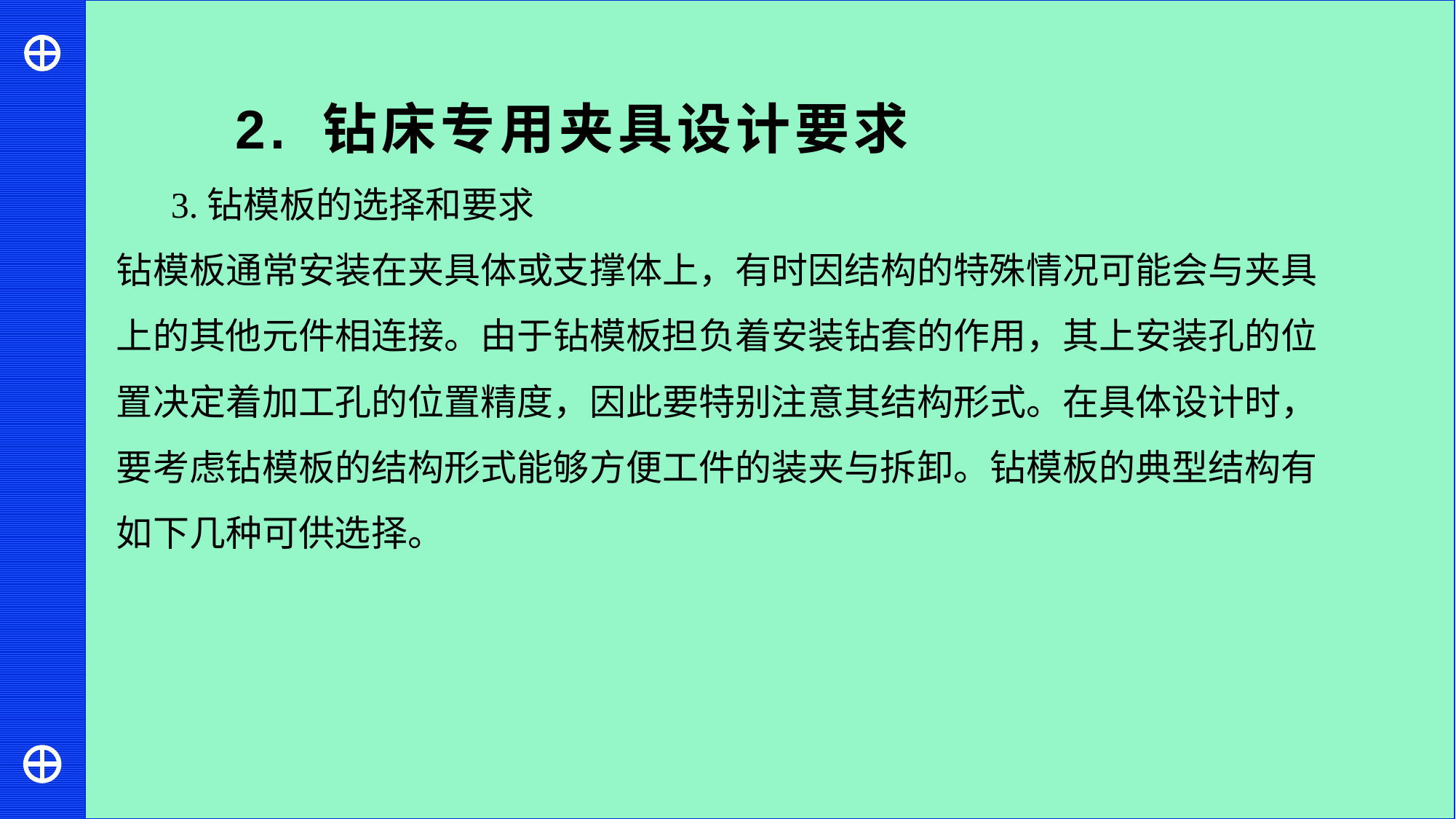

2. 钻床专用夹具设计要求
3.钻模板的选择和要求
钻模板通常安装在夹具体或支撑体上，有时因结构的特殊情况可能会与夹具上的其他元件相连接。由于钻模板担负着安装钻套的作用，其上安装孔的位置决定着加工孔的位置精度，因此要特别注意其结构形式。在具体设计时，要考虑钻模板的结构形式能够方便工件的装夹与拆卸。钻模板的典型结构有如下几种可供选择。